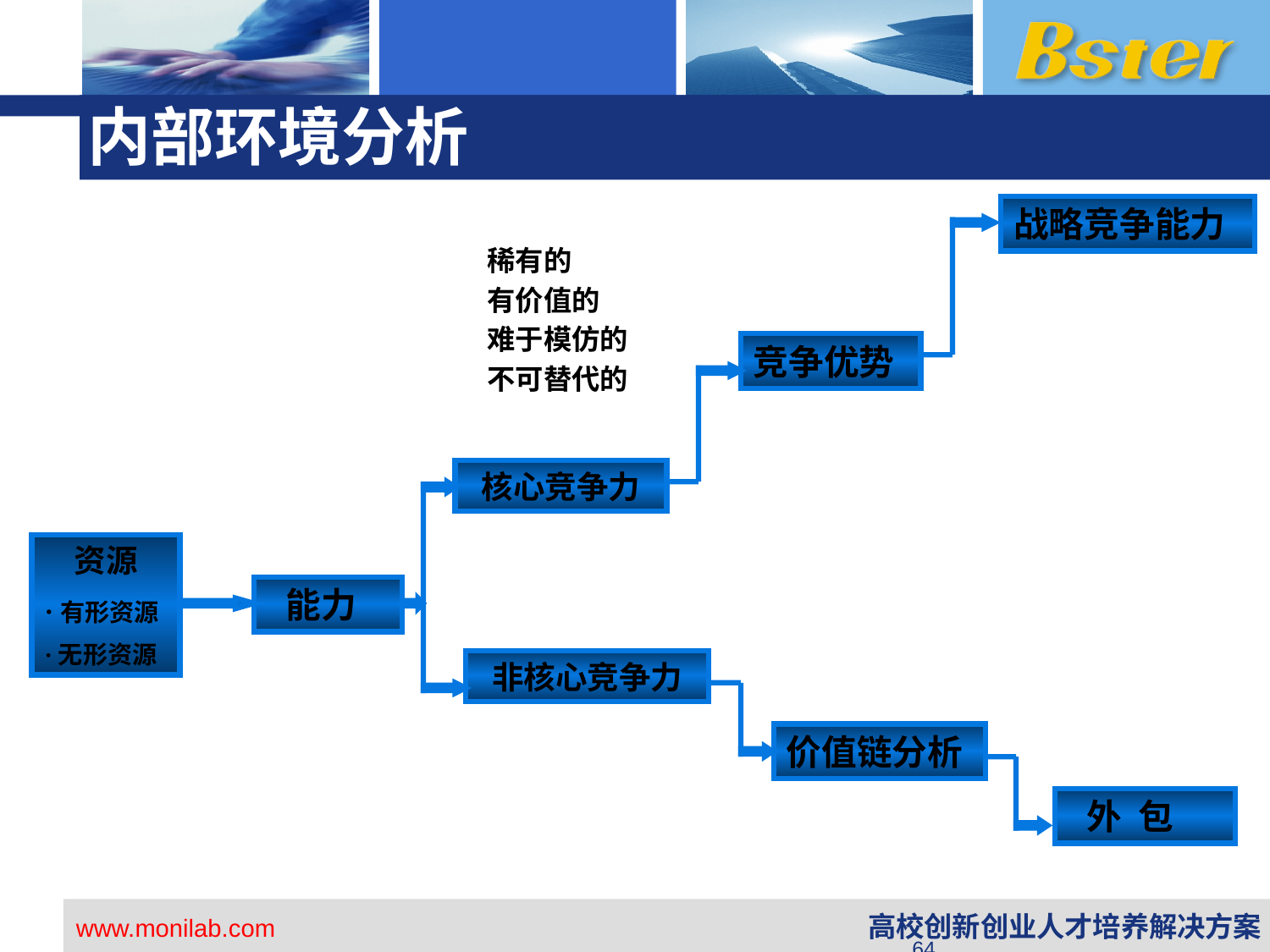

# 内部环境分析
战略竞争能力

竞争优势

核心竞争力

资源
·有形资源
·无形资源
  能力

非核心竞争力

价值链分析

  外  包

稀有的
有价值的
难于模仿的
不可替代的

64